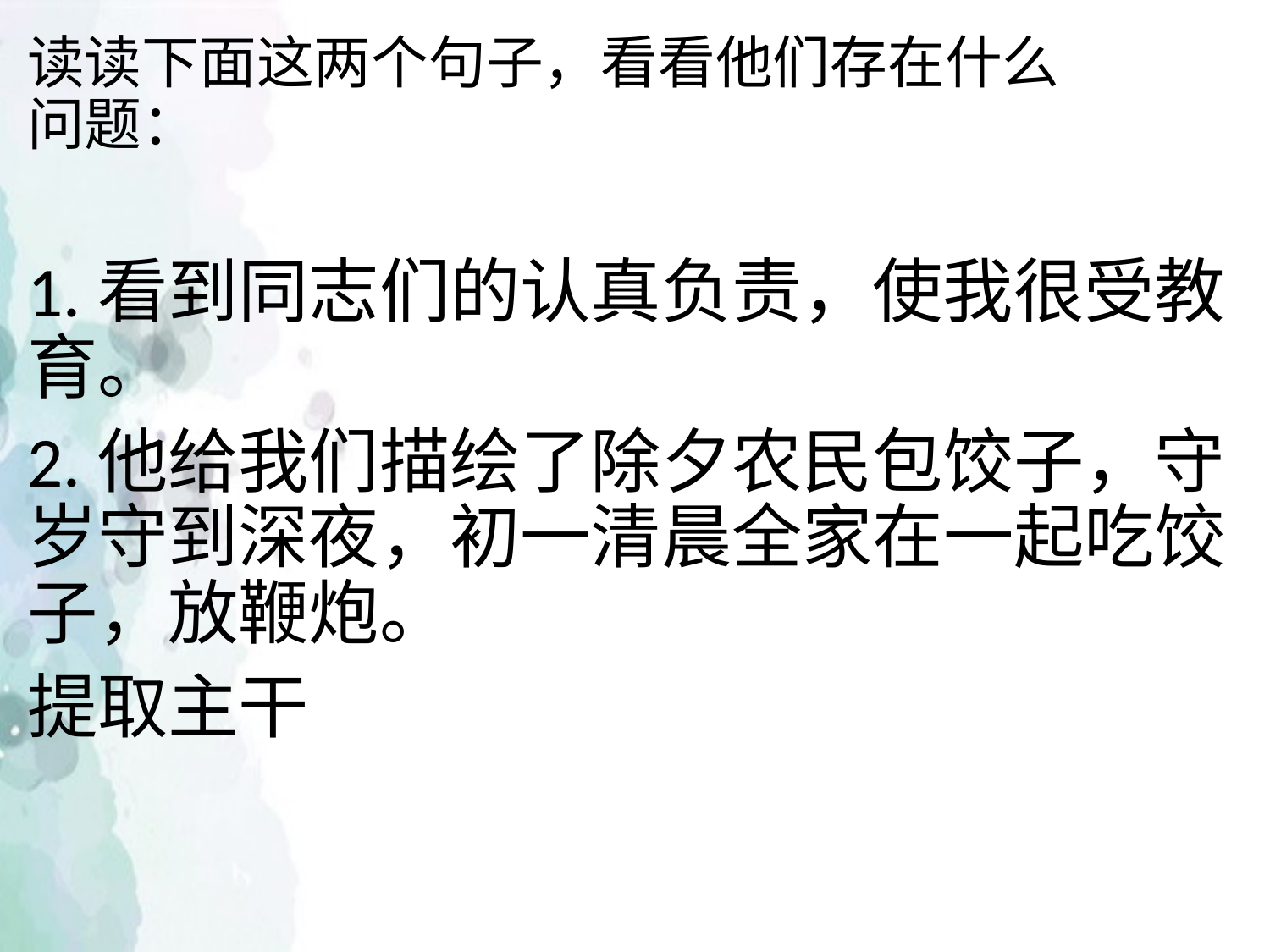

# 读读下面这两个句子，看看他们存在什么问题：
1.看到同志们的认真负责，使我很受教育。
2.他给我们描绘了除夕农民包饺子，守岁守到深夜，初一清晨全家在一起吃饺子，放鞭炮。
提取主干